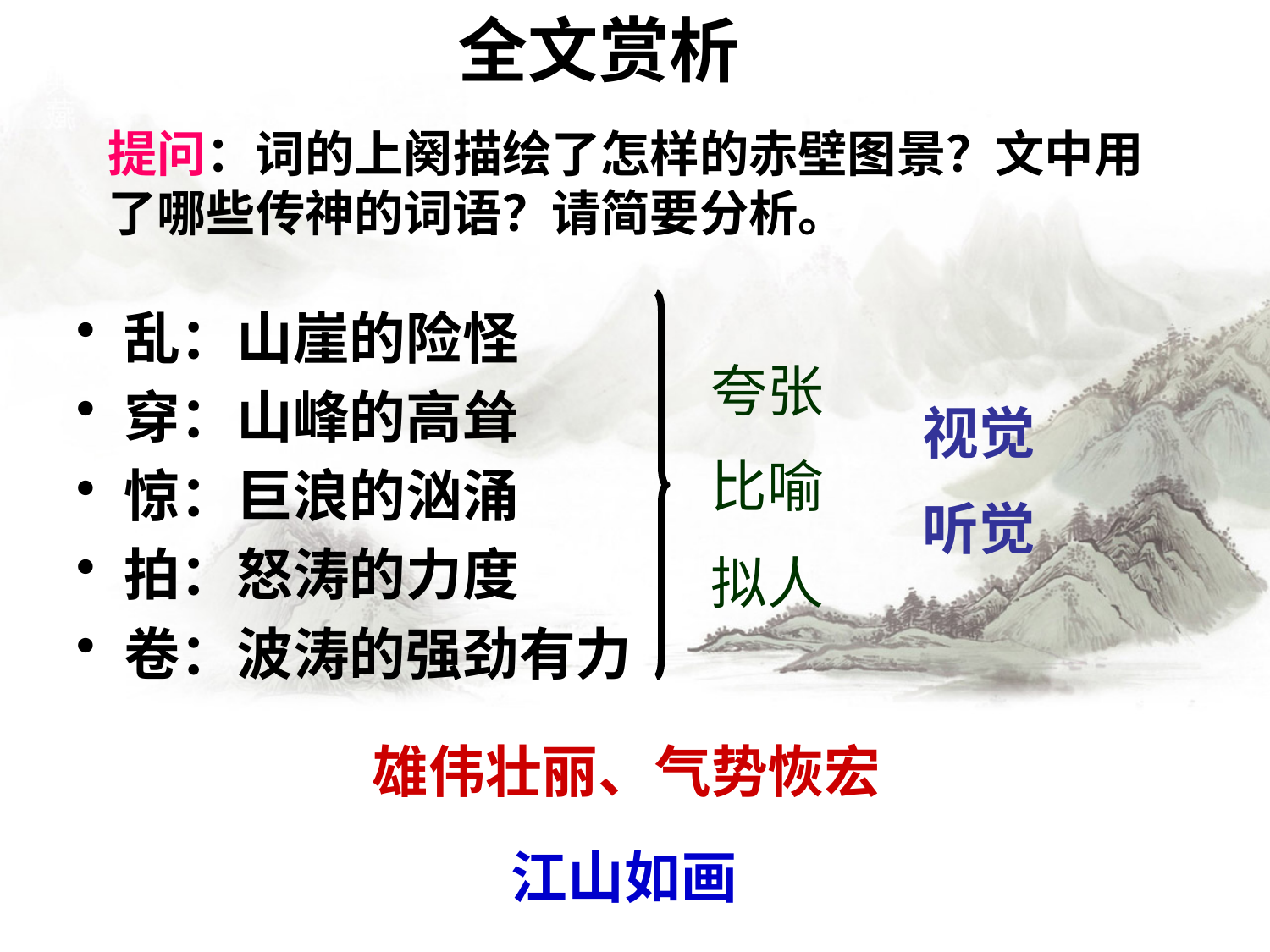

全文赏析
提问：词的上阕描绘了怎样的赤壁图景？文中用了哪些传神的词语？请简要分析。

乱：山崖的险怪
穿：山峰的高耸
惊：巨浪的汹涌
拍：怒涛的力度
卷：波涛的强劲有力

夸张
比喻
拟人
视觉
听觉
雄伟壮丽、气势恢宏
江山如画